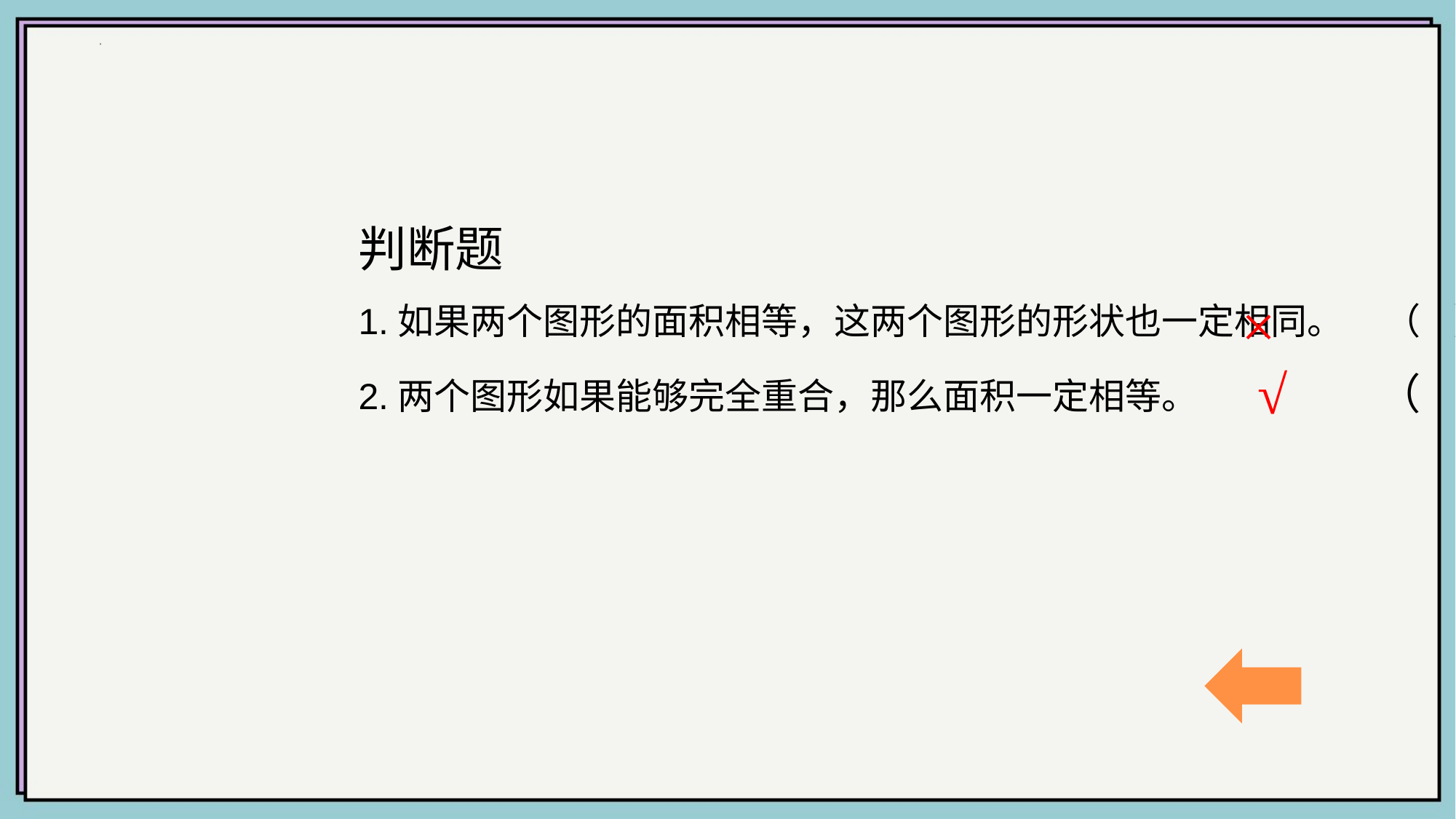

判断题
1.如果两个图形的面积相等，这两个图形的形状也一定相同。     （    ）
2.两个图形如果能够完全重合，那么面积一定相等。		    （    ）

×
√